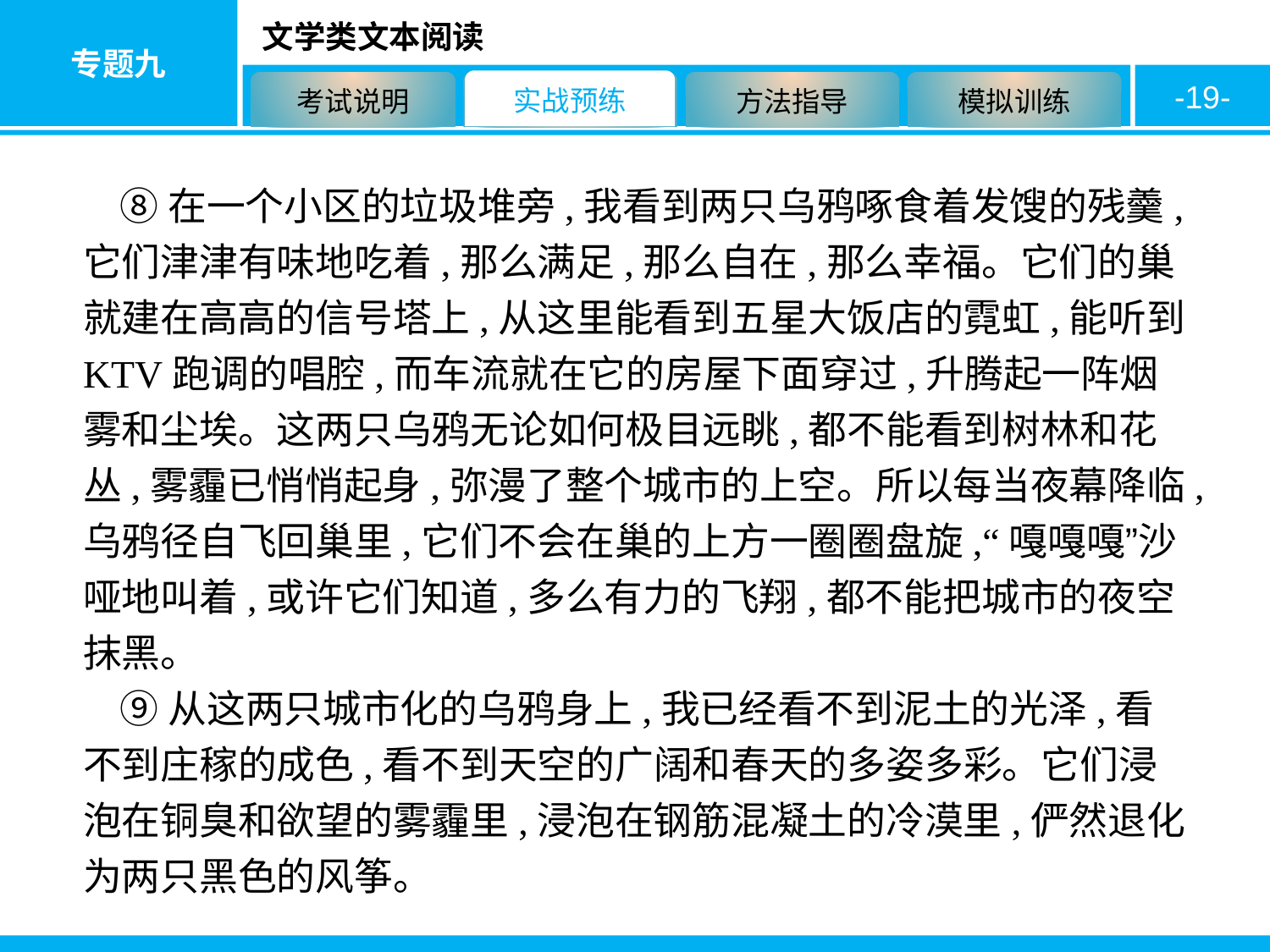

-19-
⑧在一个小区的垃圾堆旁,我看到两只乌鸦啄食着发馊的残羹,它们津津有味地吃着,那么满足,那么自在,那么幸福。它们的巢就建在高高的信号塔上,从这里能看到五星大饭店的霓虹,能听到KTV跑调的唱腔,而车流就在它的房屋下面穿过,升腾起一阵烟雾和尘埃。这两只乌鸦无论如何极目远眺,都不能看到树林和花丛,雾霾已悄悄起身,弥漫了整个城市的上空。所以每当夜幕降临,乌鸦径自飞回巢里,它们不会在巢的上方一圈圈盘旋,“嘎嘎嘎”沙哑地叫着,或许它们知道,多么有力的飞翔,都不能把城市的夜空抹黑。
⑨从这两只城市化的乌鸦身上,我已经看不到泥土的光泽,看不到庄稼的成色,看不到天空的广阔和春天的多姿多彩。它们浸泡在铜臭和欲望的雾霾里,浸泡在钢筋混凝土的冷漠里,俨然退化为两只黑色的风筝。